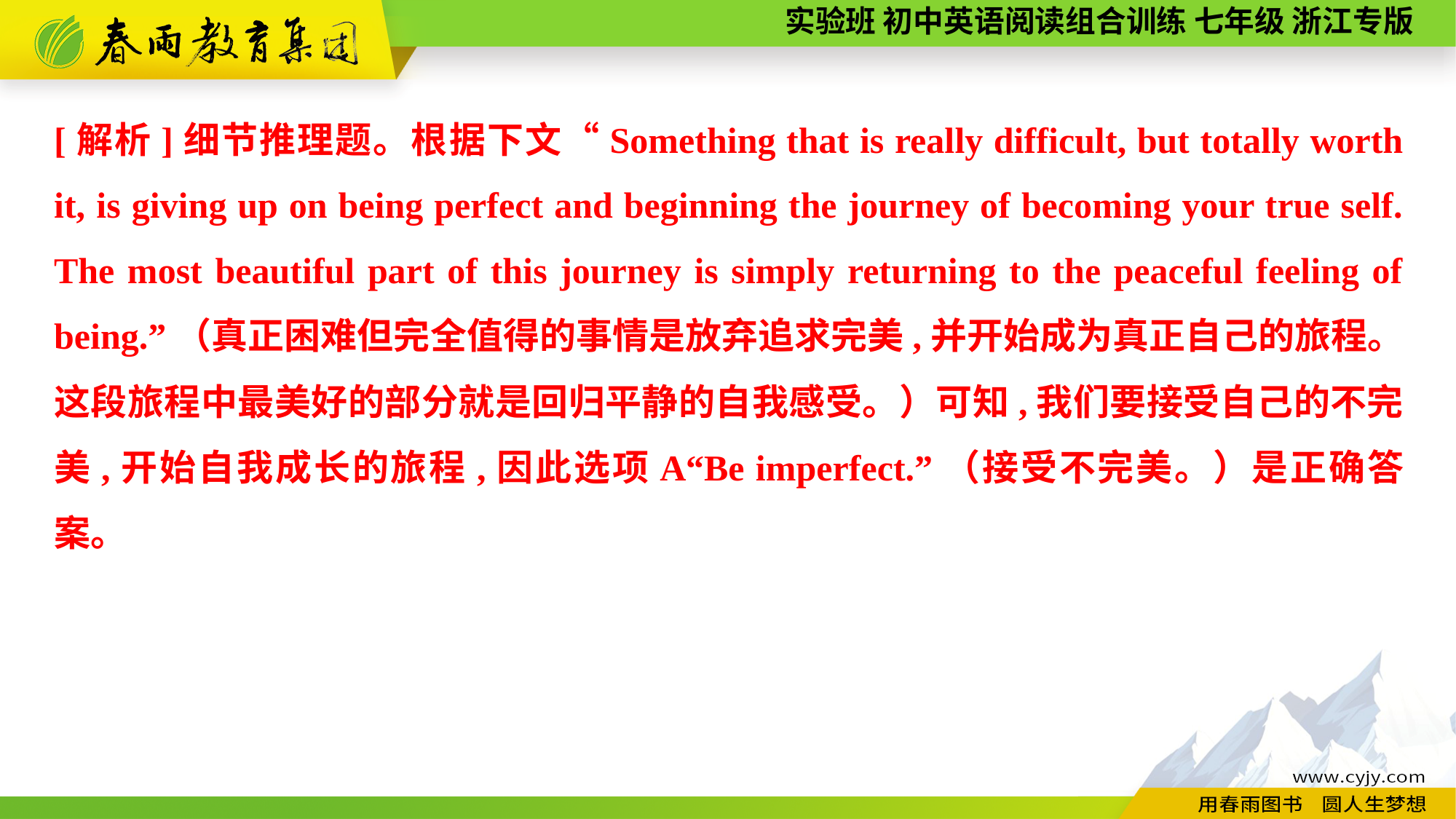

[解析]细节推理题。根据下文“Something that is really difficult, but totally worth it, is giving up on being perfect and beginning the journey of becoming your true self. The most beautiful part of this journey is simply returning to the peaceful feeling of being.”（真正困难但完全值得的事情是放弃追求完美,并开始成为真正自己的旅程。这段旅程中最美好的部分就是回归平静的自我感受。）可知,我们要接受自己的不完美,开始自我成长的旅程,因此选项A“Be imperfect.”（接受不完美。）是正确答案。